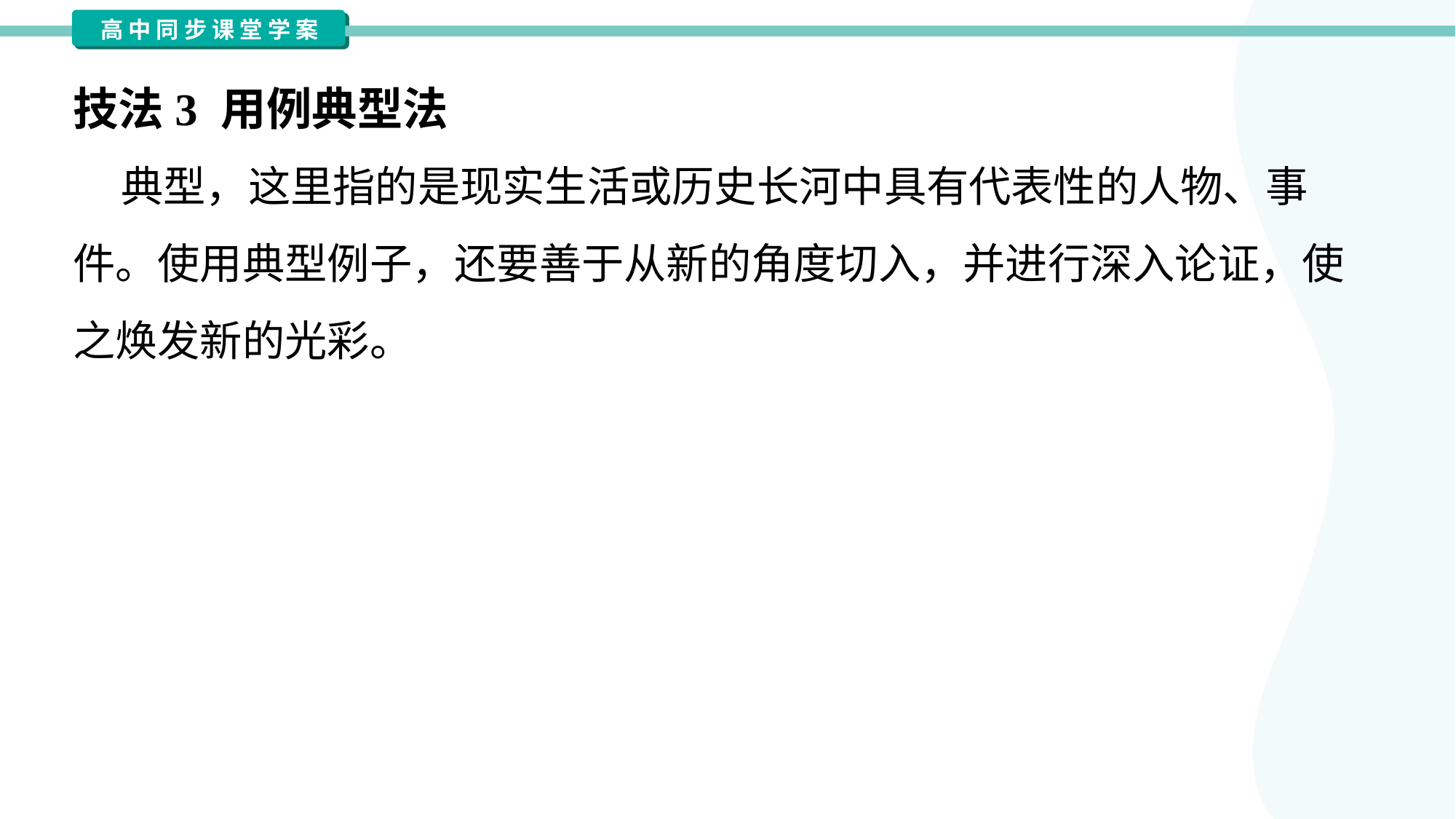

技法3 用例典型法
    典型，这里指的是现实生活或历史长河中具有代表性的人物、事
件。使用典型例子，还要善于从新的角度切入，并进行深入论证，使
之焕发新的光彩。